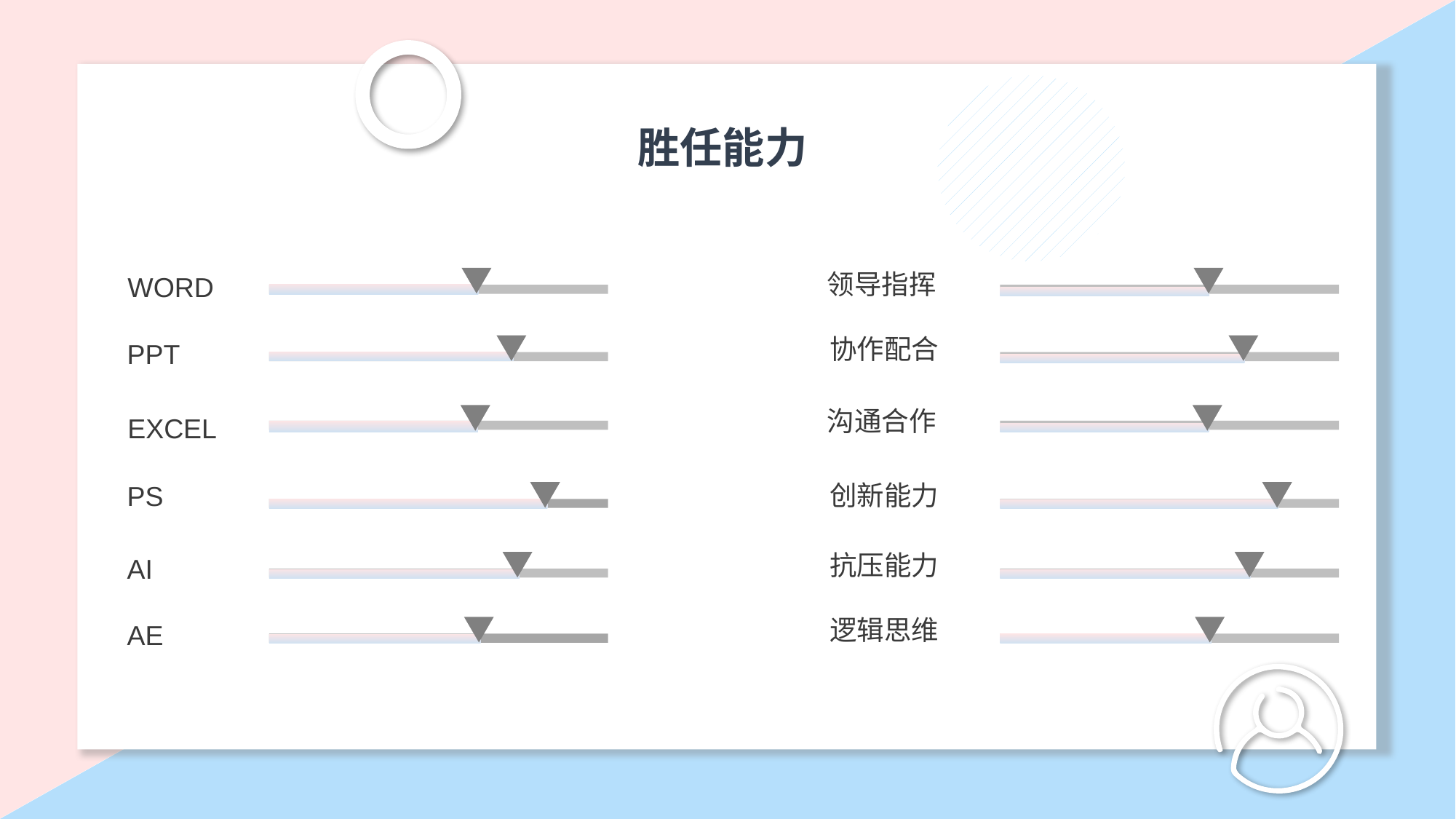

胜任能力
领导指挥

WORD

协作配合

PPT

沟通合作

EXCEL
创新能力
PS

抗压能力
AI

逻辑思维
AE